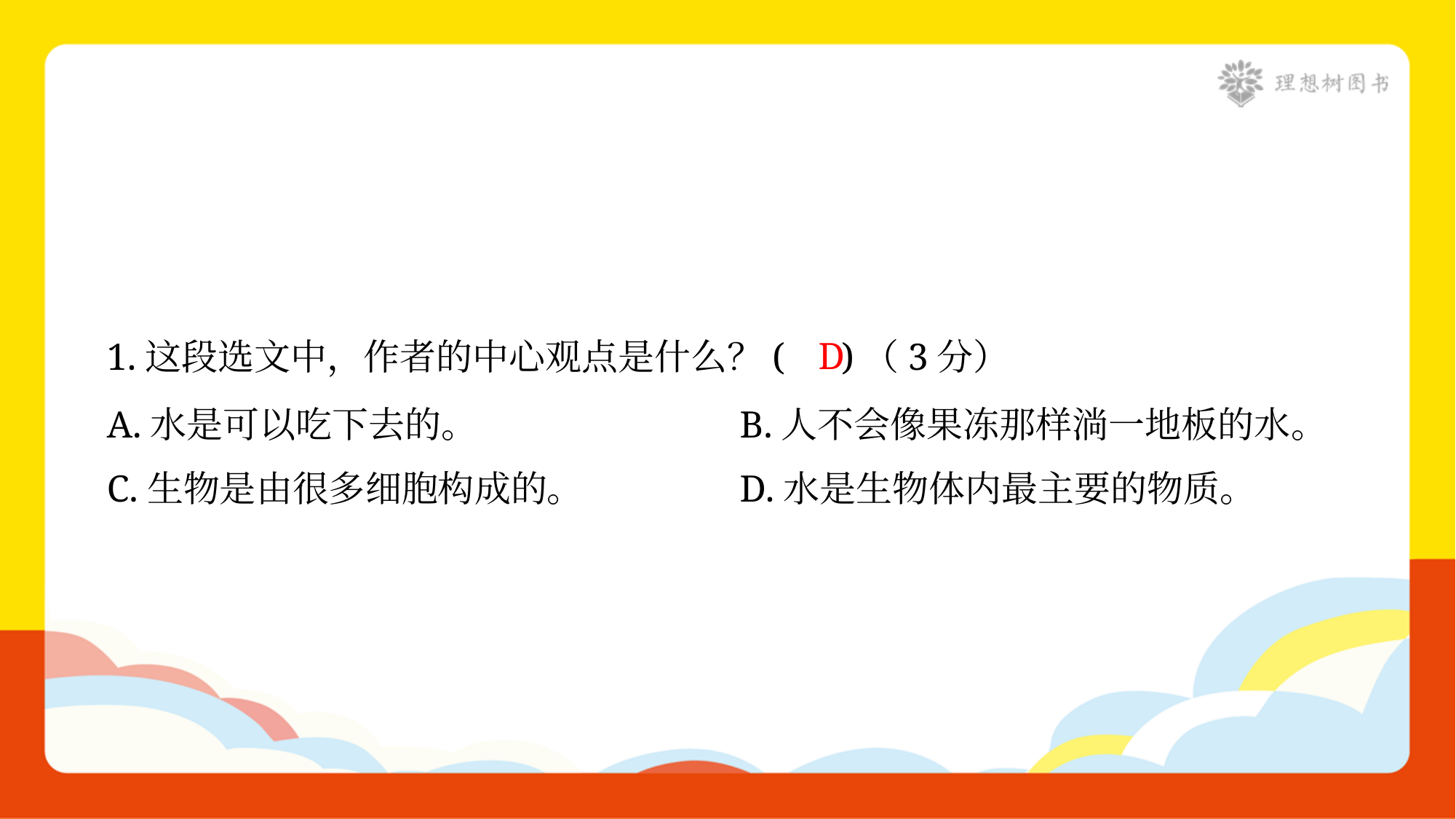

D
1.这段选文中，作者的中心观点是什么？(      )（3分）
A.水是可以吃下去的。	B.人不会像果冻那样淌一地板的水。
C.生物是由很多细胞构成的。	D.水是生物体内最主要的物质。